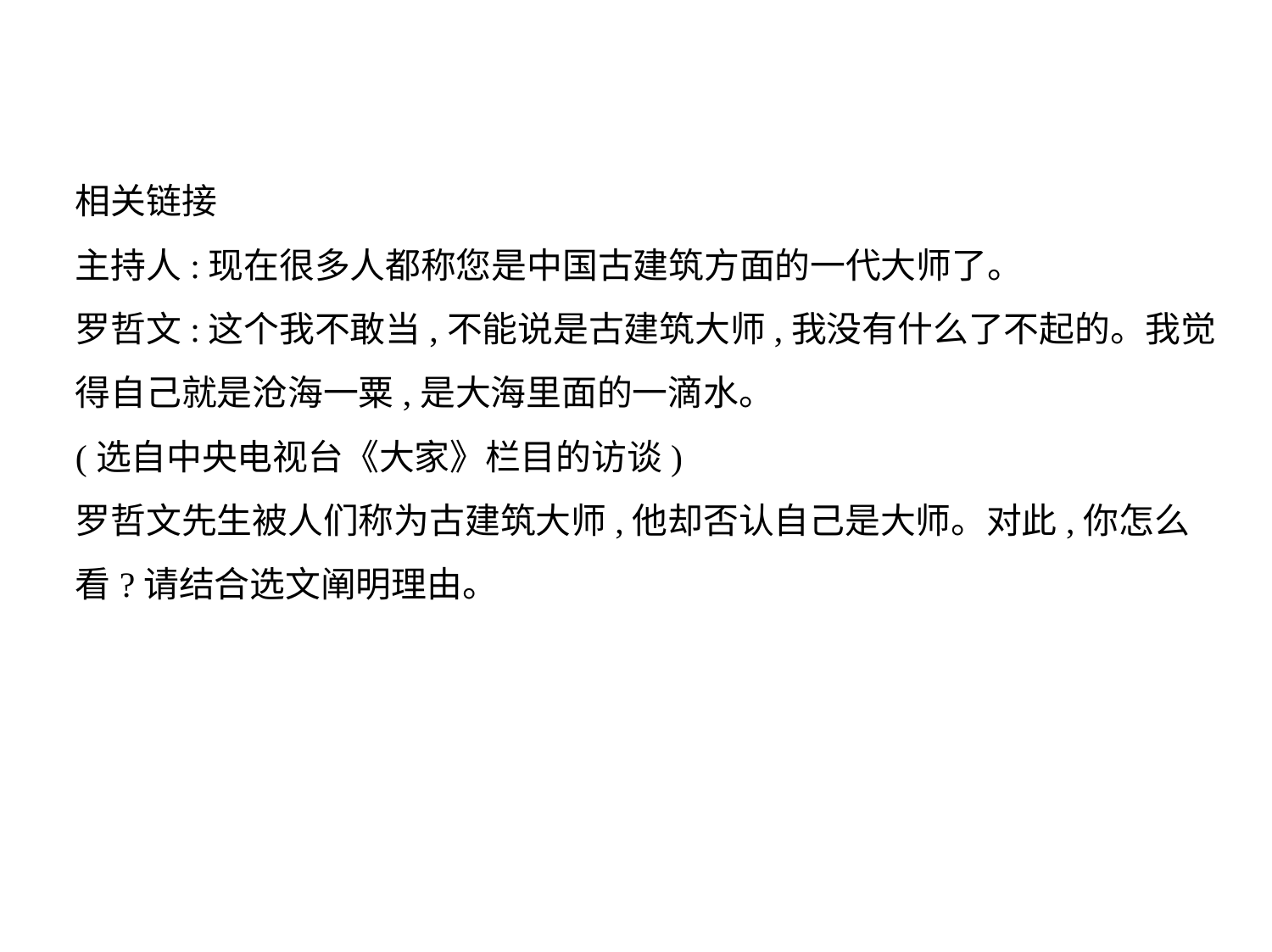

相关链接
主持人:现在很多人都称您是中国古建筑方面的一代大师了。
罗哲文:这个我不敢当,不能说是古建筑大师,我没有什么了不起的。我觉
得自己就是沧海一粟,是大海里面的一滴水。
(选自中央电视台《大家》栏目的访谈)
罗哲文先生被人们称为古建筑大师,他却否认自己是大师。对此,你怎么
看?请结合选文阐明理由。